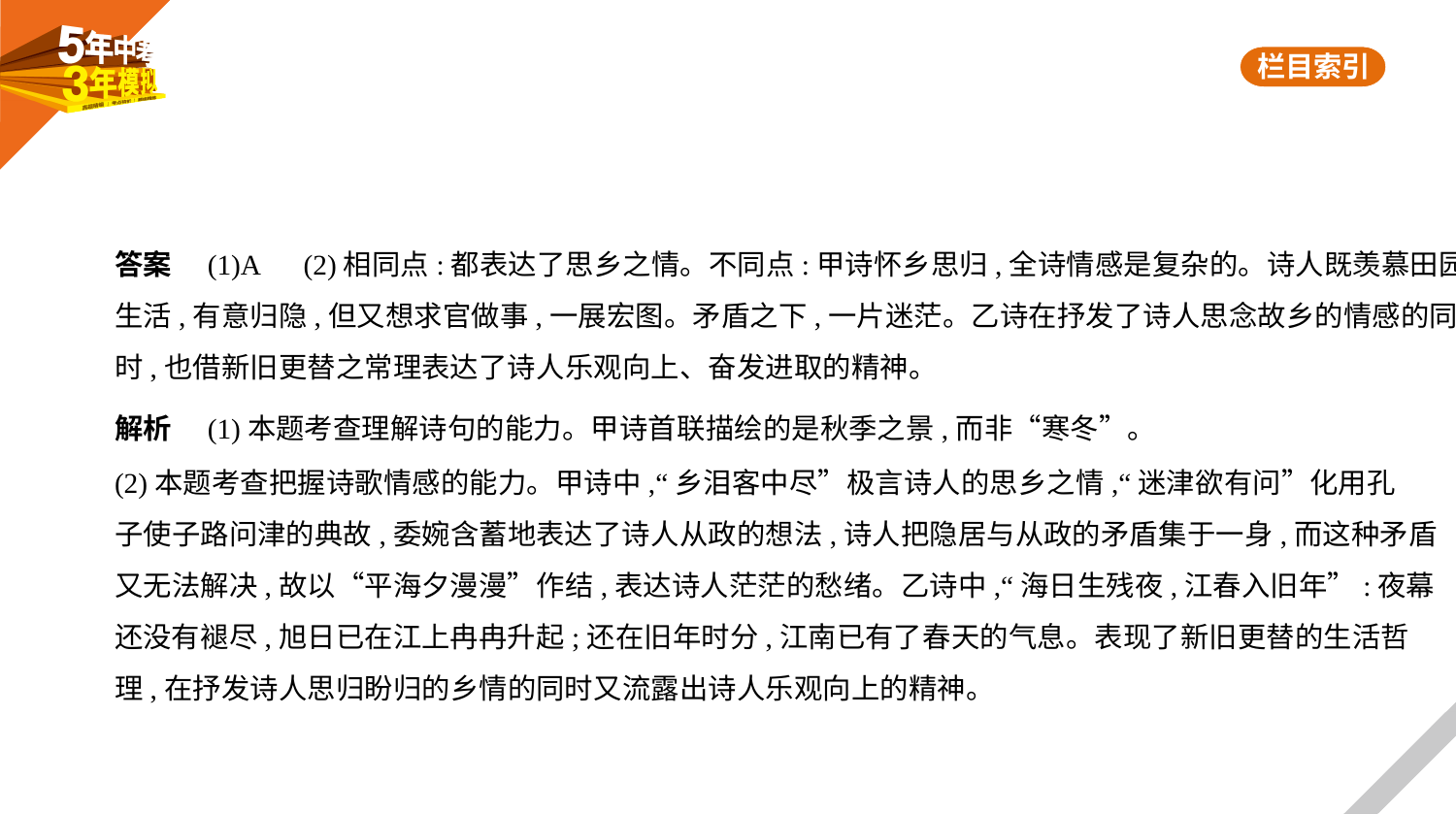

答案　(1)A　(2)相同点:都表达了思乡之情。不同点:甲诗怀乡思归,全诗情感是复杂的。诗人既羡慕田园
生活,有意归隐,但又想求官做事,一展宏图。矛盾之下,一片迷茫。乙诗在抒发了诗人思念故乡的情感的同
时,也借新旧更替之常理表达了诗人乐观向上、奋发进取的精神。
解析　(1)本题考查理解诗句的能力。甲诗首联描绘的是秋季之景,而非“寒冬”。
(2)本题考查把握诗歌情感的能力。甲诗中,“乡泪客中尽”极言诗人的思乡之情,“迷津欲有问”化用孔
子使子路问津的典故,委婉含蓄地表达了诗人从政的想法,诗人把隐居与从政的矛盾集于一身,而这种矛盾
又无法解决,故以“平海夕漫漫”作结,表达诗人茫茫的愁绪。乙诗中,“海日生残夜,江春入旧年”:夜幕
还没有褪尽,旭日已在江上冉冉升起;还在旧年时分,江南已有了春天的气息。表现了新旧更替的生活哲
理,在抒发诗人思归盼归的乡情的同时又流露出诗人乐观向上的精神。